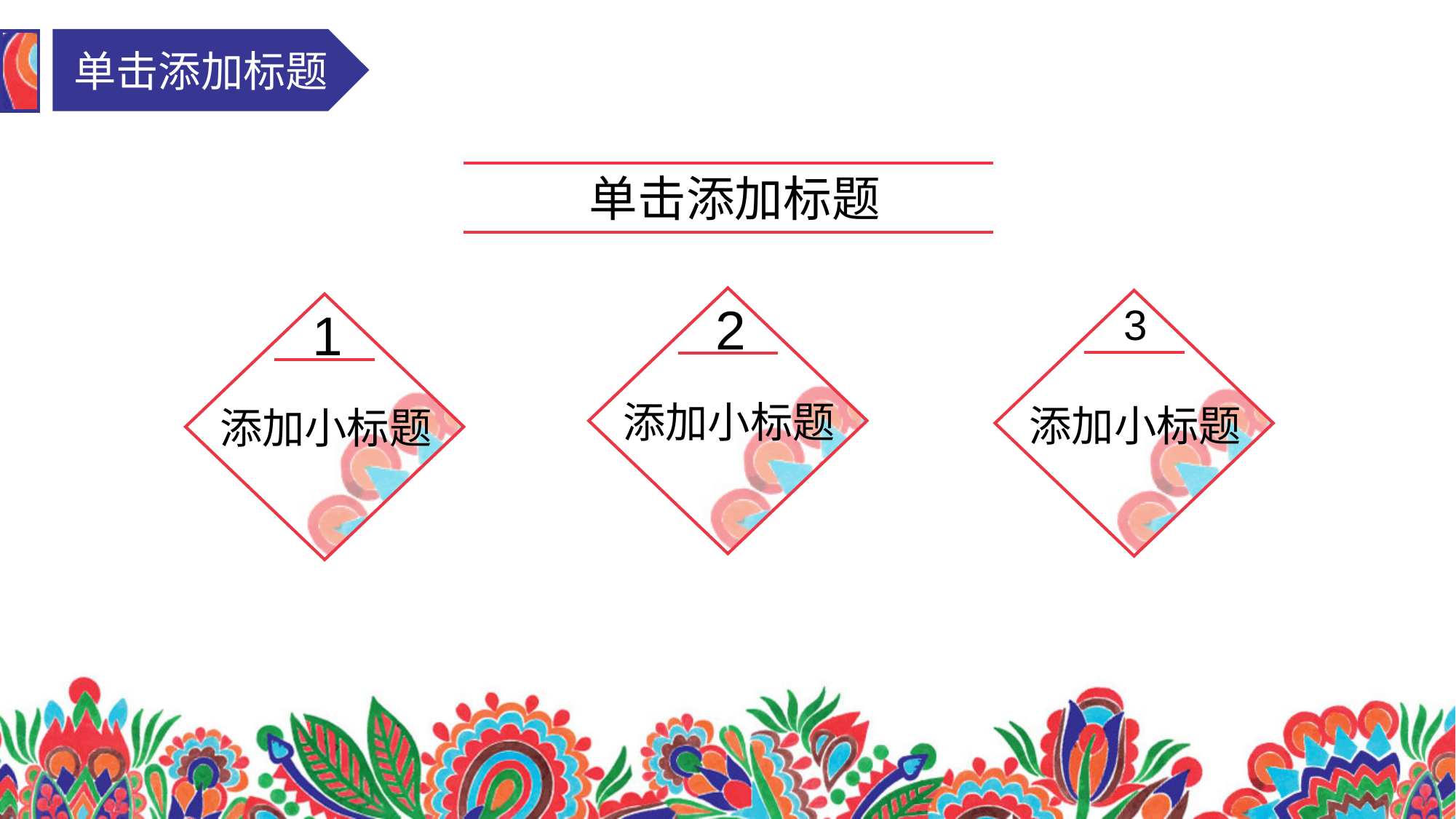

单击添加标题

单击添加标题

2

3

1
添加小标题
添加小标题
添加小标题